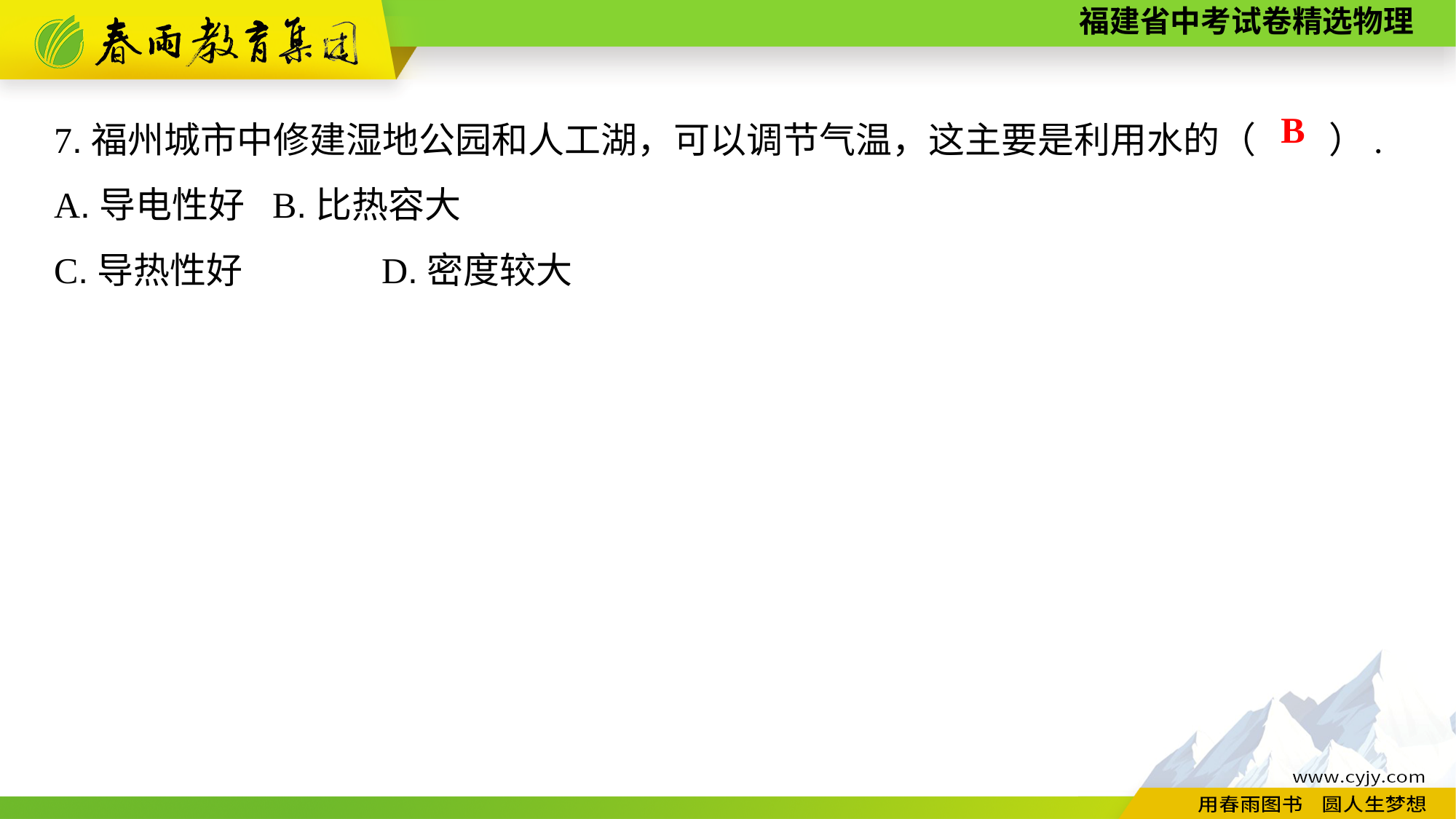

7.福州城市中修建湿地公园和人工湖，可以调节气温，这主要是利用水的（　　）.
A.导电性好	B.比热容大
C.导热性好　　	D.密度较大
B